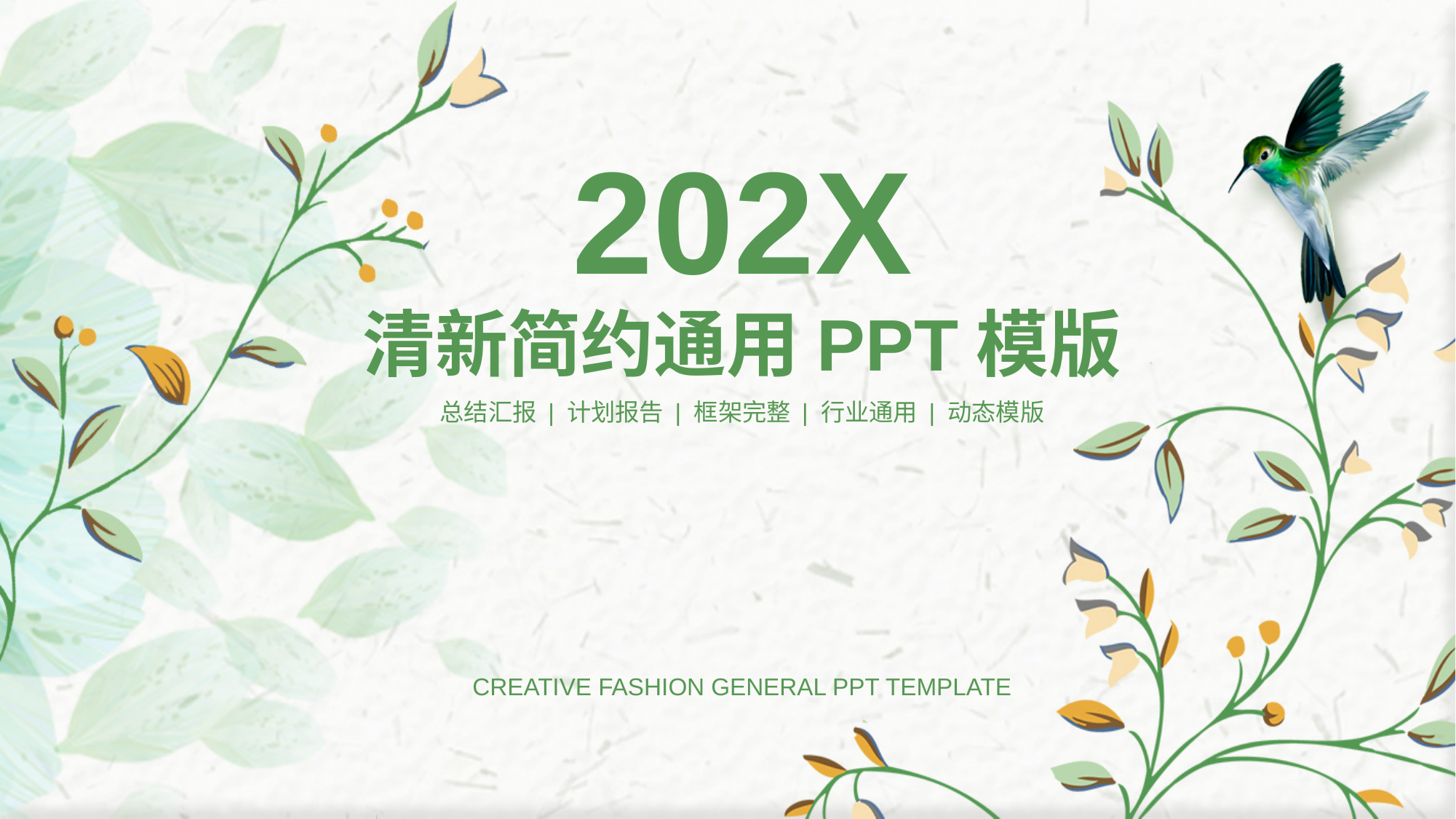

202X
清新简约通用PPT模版
总结汇报 | 计划报告 | 框架完整 | 行业通用 | 动态模版
CREATIVE FASHION GENERAL PPT TEMPLATE